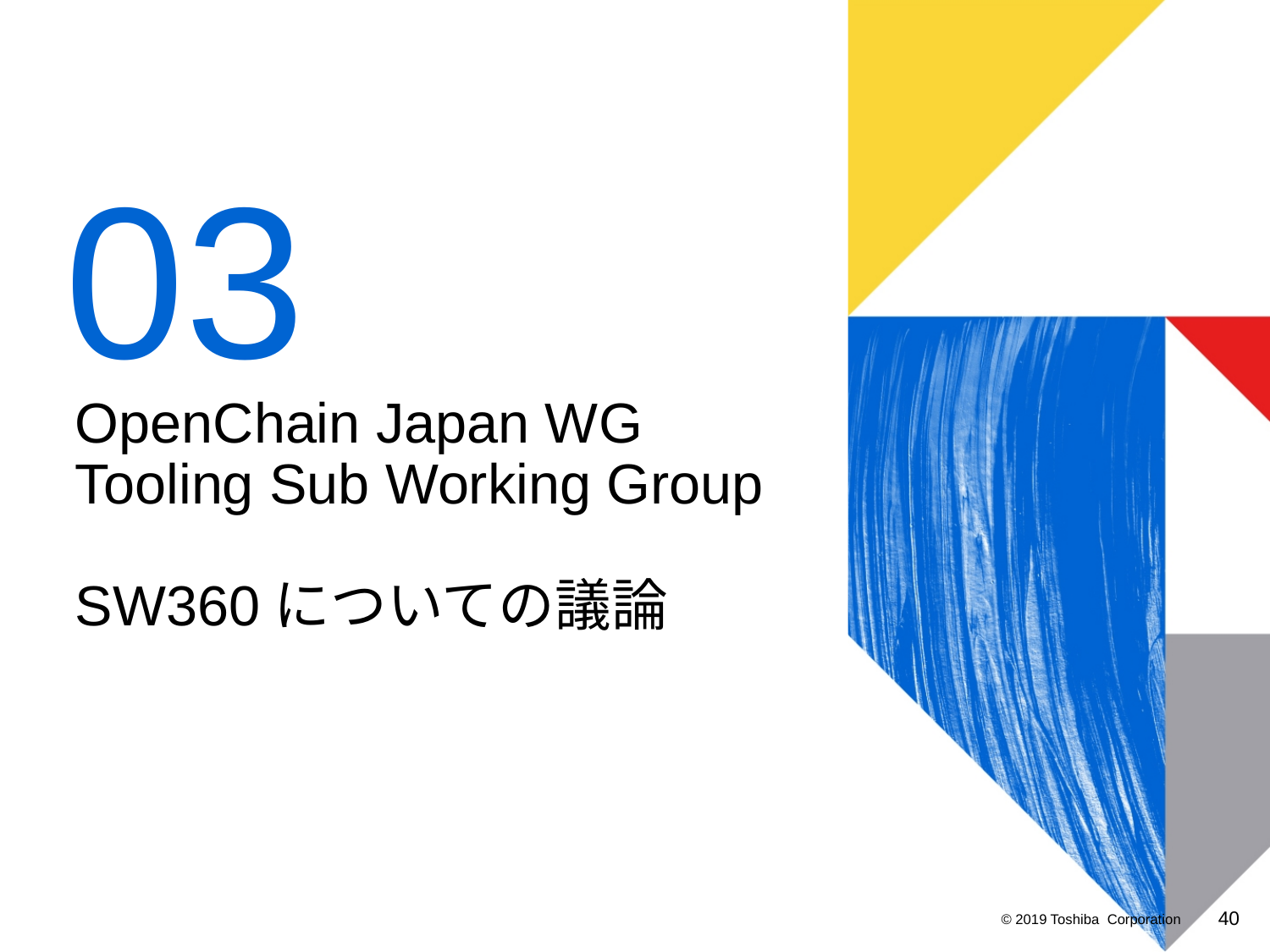

03
# OpenChain Japan WG Tooling Sub Working Group SW360についての議論